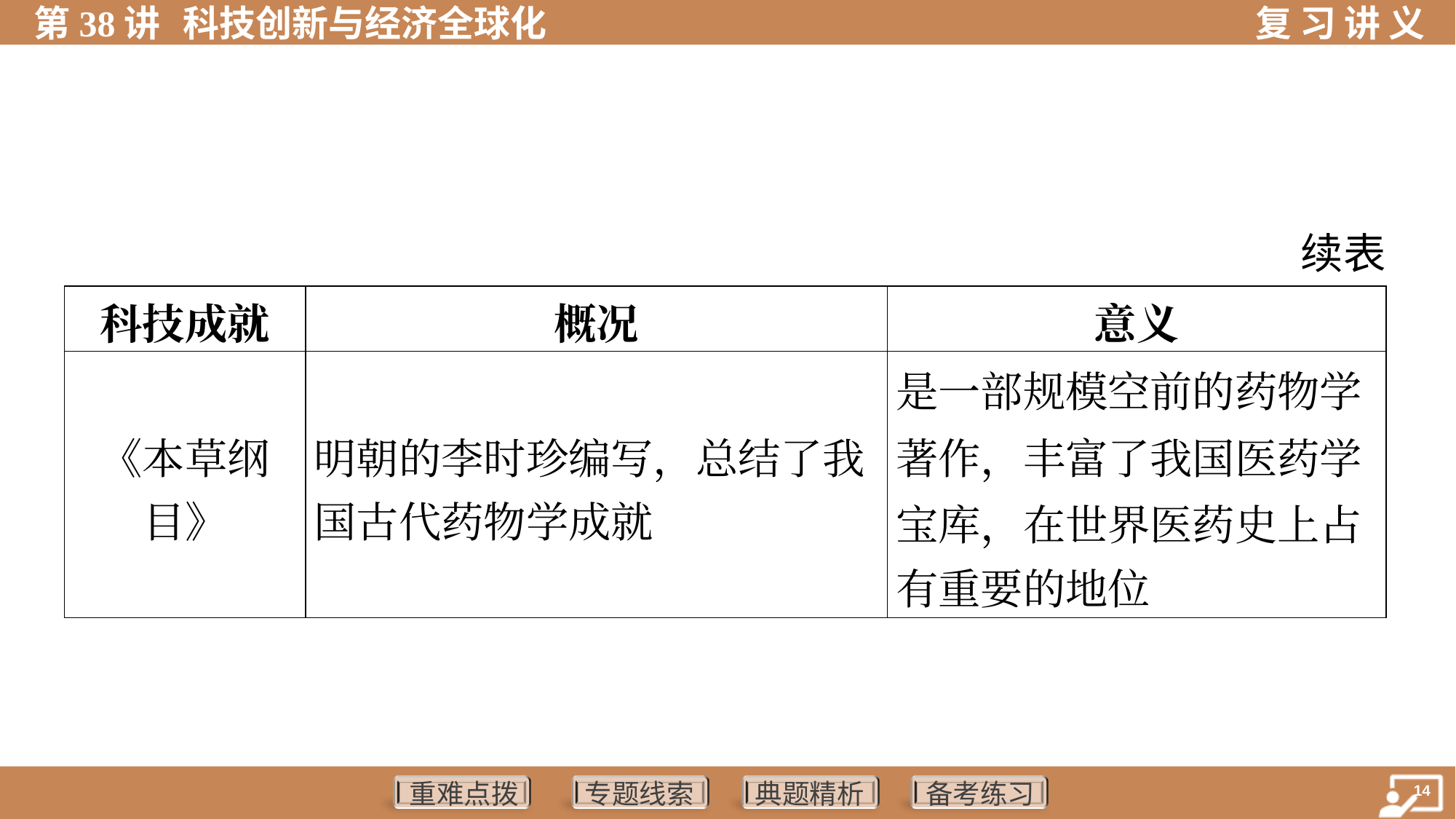

续表
| 科技成就 | 概况 | 意义 |
| --- | --- | --- |
| 《本草纲 目》 | 明朝的李时珍编写，总结了我 国古代药物学成就 | 是一部规模空前的药物学 著作，丰富了我国医药学 宝库，在世界医药史上占 有重要的地位 |